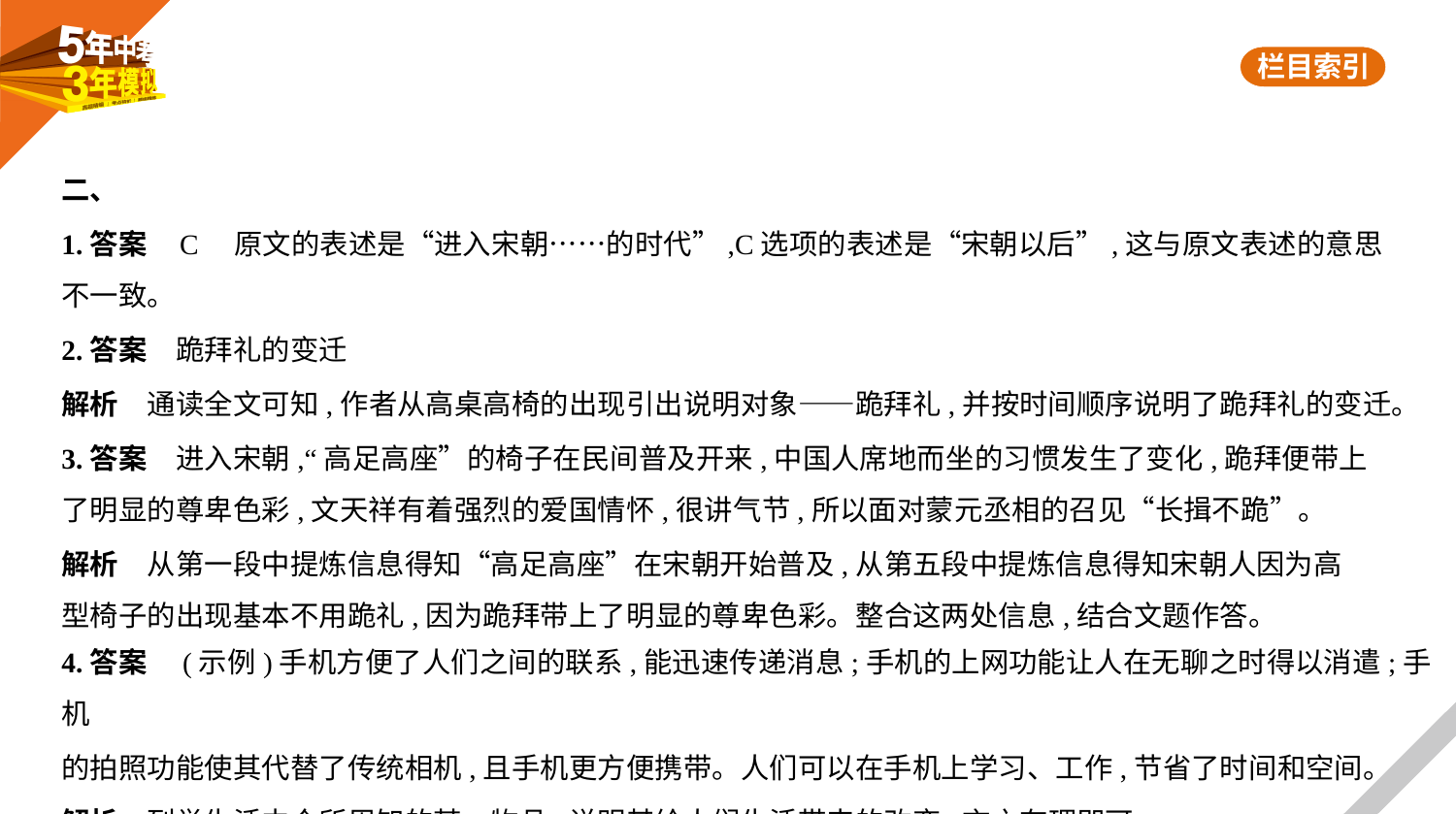

二、
1.答案    C　原文的表述是“进入宋朝……的时代”,C选项的表述是“宋朝以后”,这与原文表述的意思
不一致。
2.答案　跪拜礼的变迁
解析　通读全文可知,作者从高桌高椅的出现引出说明对象——跪拜礼,并按时间顺序说明了跪拜礼的变迁。
3.答案　进入宋朝,“高足高座”的椅子在民间普及开来,中国人席地而坐的习惯发生了变化,跪拜便带上
了明显的尊卑色彩,文天祥有着强烈的爱国情怀,很讲气节,所以面对蒙元丞相的召见“长揖不跪”。
解析　从第一段中提炼信息得知“高足高座”在宋朝开始普及,从第五段中提炼信息得知宋朝人因为高
型椅子的出现基本不用跪礼,因为跪拜带上了明显的尊卑色彩。整合这两处信息,结合文题作答。
4.答案　(示例)手机方便了人们之间的联系,能迅速传递消息;手机的上网功能让人在无聊之时得以消遣;手机
的拍照功能使其代替了传统相机,且手机更方便携带。人们可以在手机上学习、工作,节省了时间和空间。
解析　列举生活中众所周知的某一物品,说明其给人们生活带来的改变,言之有理即可。